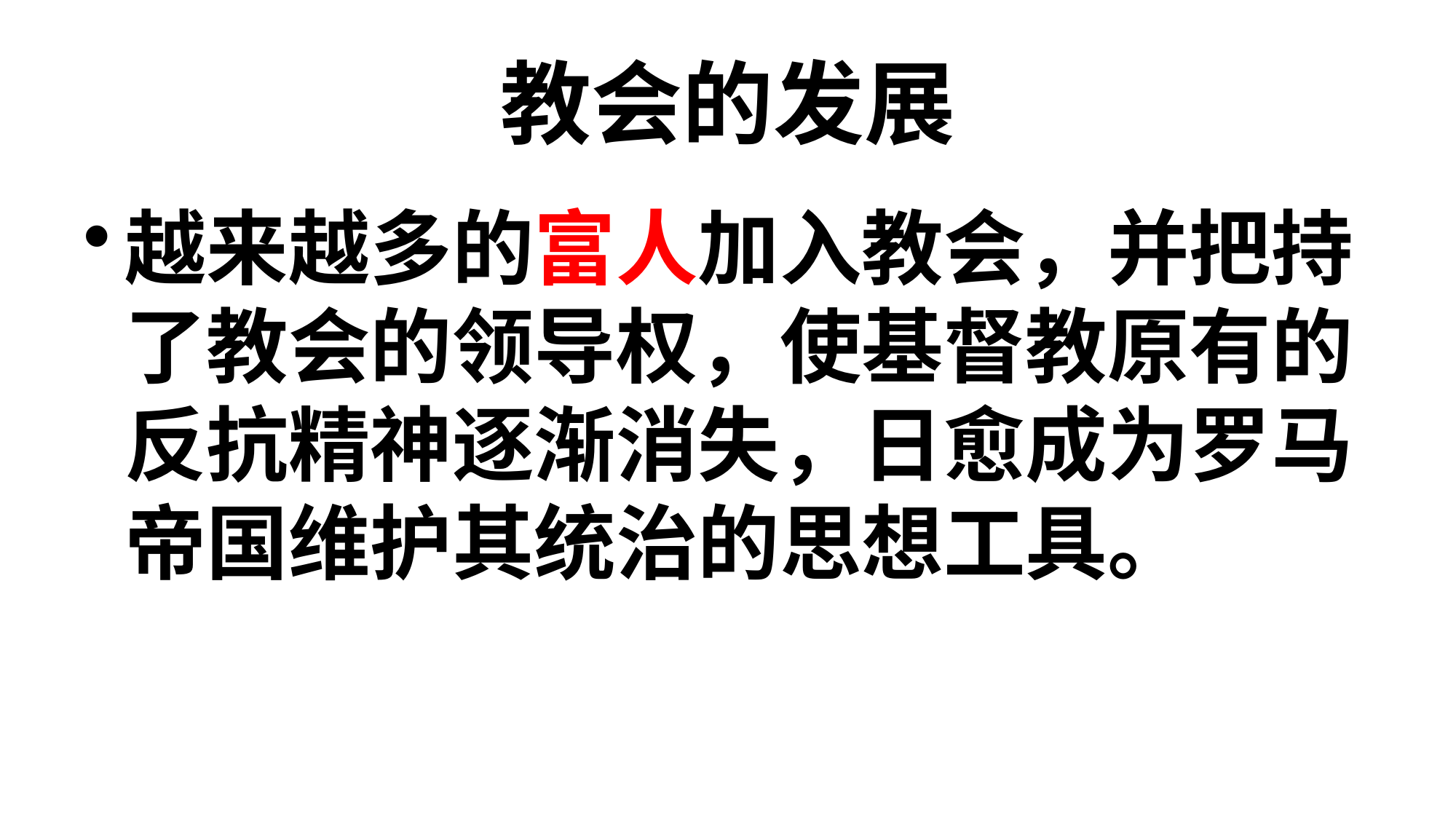

教会的发展
越来越多的富人加入教会，并把持了教会的领导权，使基督教原有的反抗精神逐渐消失，日愈成为罗马帝国维护其统治的思想工具。